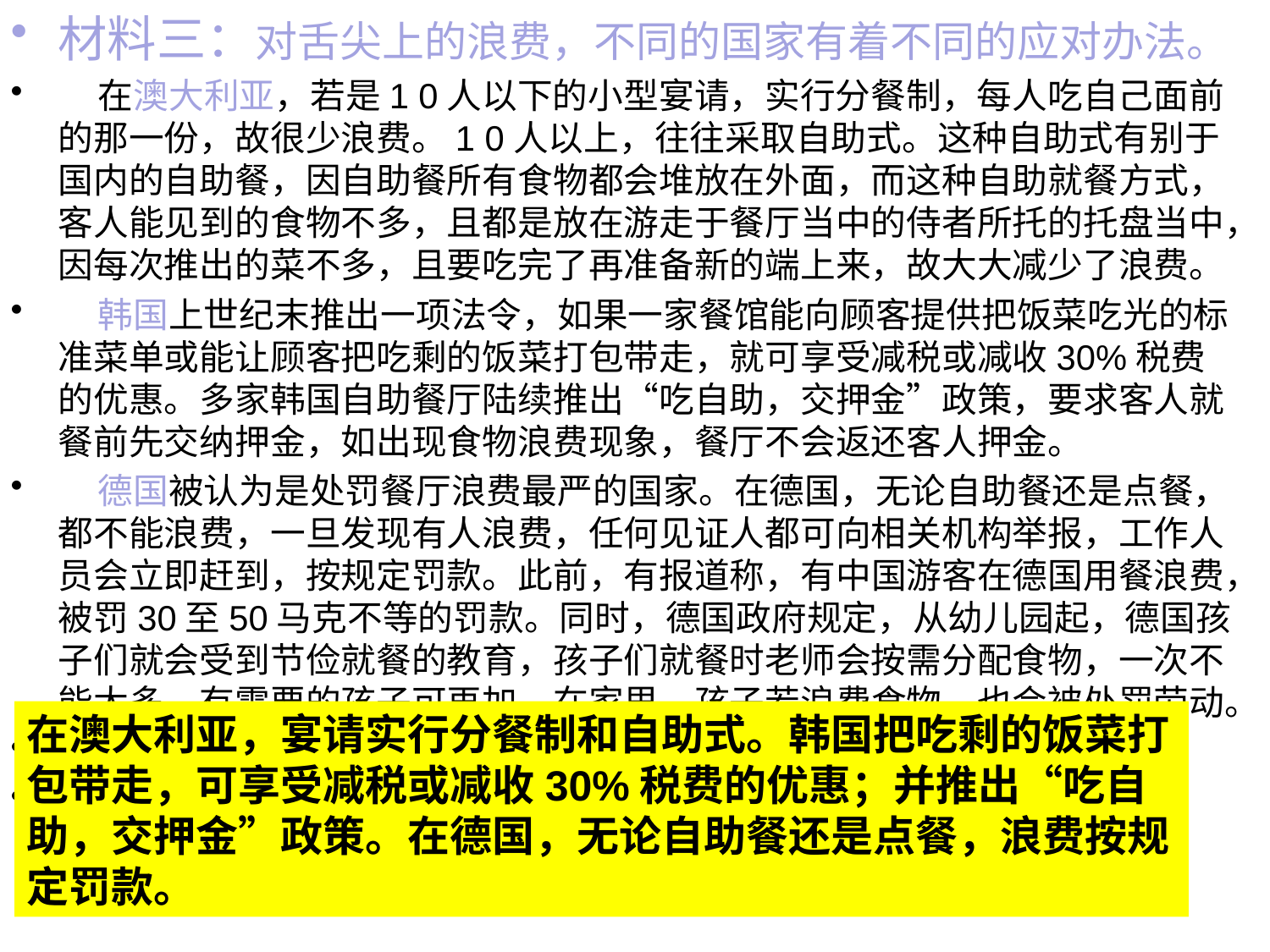

材料三：对舌尖上的浪费，不同的国家有着不同的应对办法。
    在澳大利亚，若是1 0人以下的小型宴请，实行分餐制，每人吃自己面前的那一份，故很少浪费。1 0人以上，往往采取自助式。这种自助式有别于国内的自助餐，因自助餐所有食物都会堆放在外面，而这种自助就餐方式，客人能见到的食物不多，且都是放在游走于餐厅当中的侍者所托的托盘当中，因每次推出的菜不多，且要吃完了再准备新的端上来，故大大减少了浪费。
    韩国上世纪末推出一项法令，如果一家餐馆能向顾客提供把饭菜吃光的标准菜单或能让顾客把吃剩的饭菜打包带走，就可享受减税或减收30%税费的优惠。多家韩国自助餐厅陆续推出“吃自助，交押金”政策，要求客人就餐前先交纳押金，如出现食物浪费现象，餐厅不会返还客人押金。
    德国被认为是处罚餐厅浪费最严的国家。在德国，无论自助餐还是点餐，都不能浪费，一旦发现有人浪费，任何见证人都可向相关机构举报，工作人员会立即赶到，按规定罚款。此前，有报道称，有中国游客在德国用餐浪费，被罚30至50马克不等的罚款。同时，德国政府规定，从幼儿园起，德国孩子们就会受到节俭就餐的教育，孩子们就餐时老师会按需分配食物，一次不能太多，有需要的孩子可再加。在家里，孩子若浪费食物，也会被处罚劳动。
                                   (摘自《人民网》)
问题：对舌尖上的浪费，说说不同的国家有着怎样的应对办法。

#
在澳大利亚，宴请实行分餐制和自助式。韩国把吃剩的饭菜打包带走，可享受减税或减收30%税费的优惠；并推出“吃自助，交押金”政策。在德国，无论自助餐还是点餐，浪费按规定罚款。